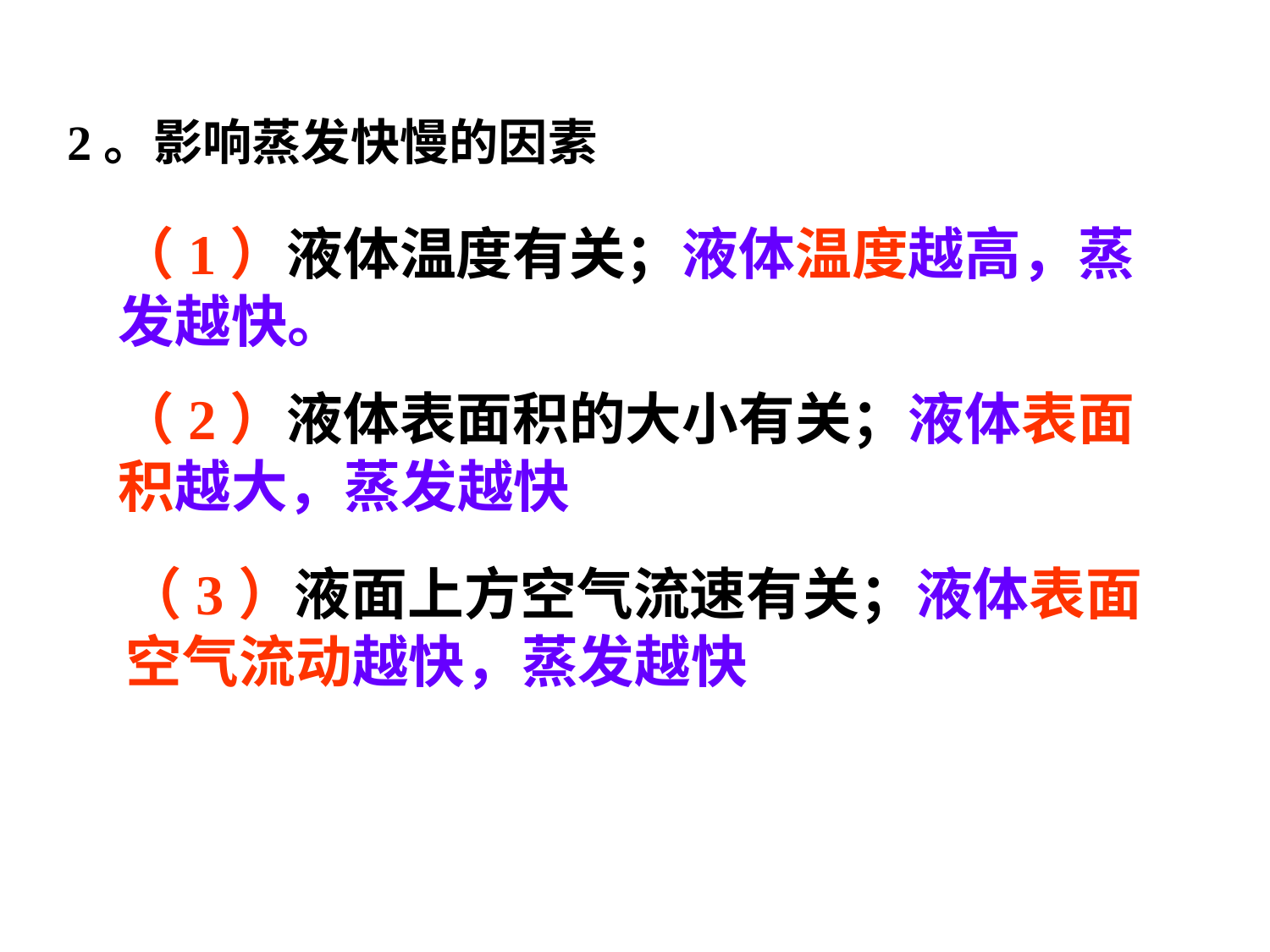

2。影响蒸发快慢的因素
（1）液体温度有关；液体温度越高，蒸发越快。
（2）液体表面积的大小有关；液体表面积越大，蒸发越快
（3）液面上方空气流速有关；液体表面空气流动越快，蒸发越快